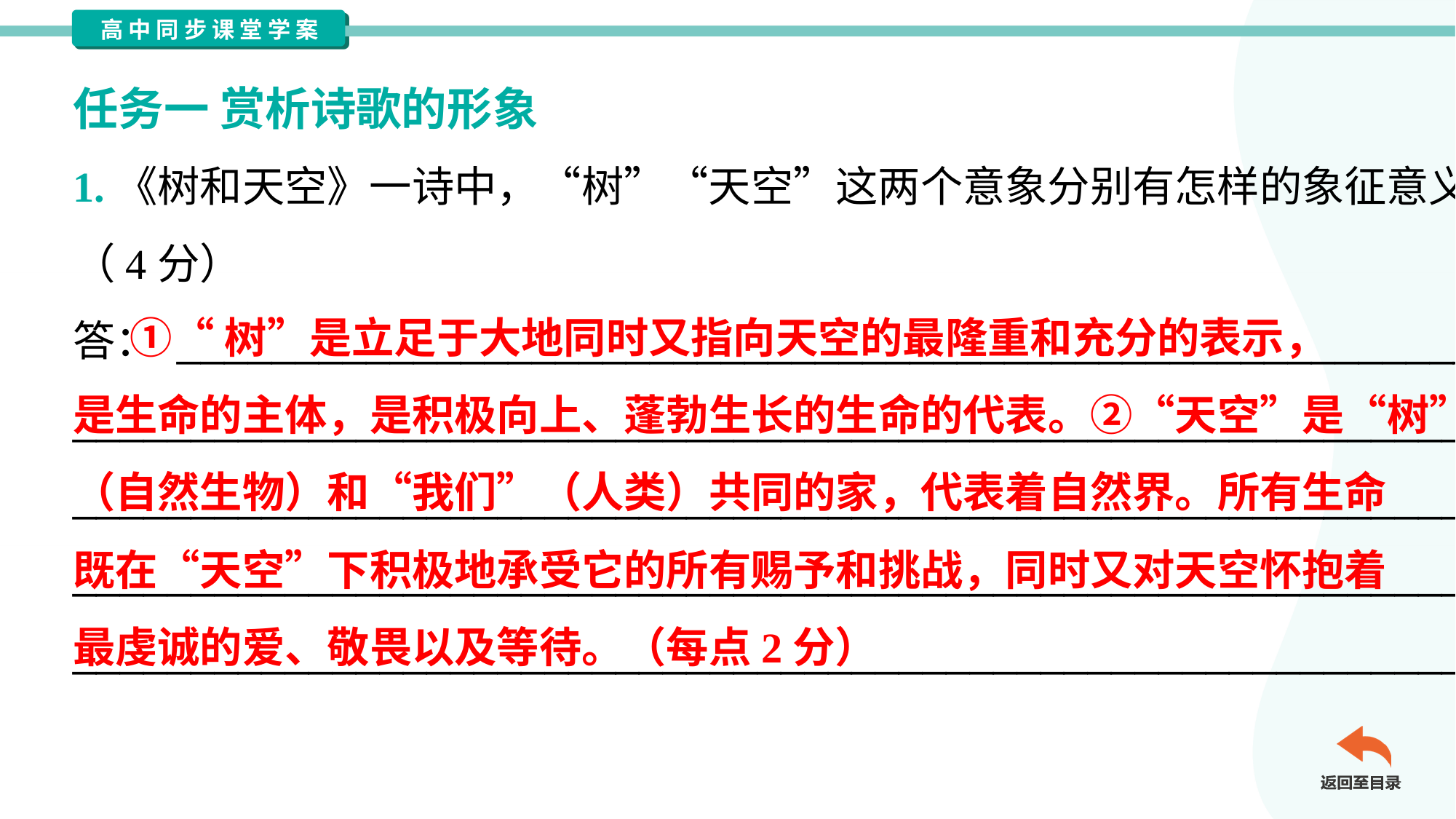

任务一 赏析诗歌的形象
1.《树和天空》一诗中，“树”“天空”这两个意象分别有怎样的象征意义？
（4分）
答： ________________________________________________________
_____________________________________________________________
_____________________________________________________________
_____________________________________________________________
_____________________________________________________________
      ①“树”是立足于大地同时又指向天空的最隆重和充分的表示，
是生命的主体，是积极向上、蓬勃生长的生命的代表。②“天空”是“树”
（自然生物）和“我们”（人类）共同的家，代表着自然界。所有生命
既在“天空”下积极地承受它的所有赐予和挑战，同时又对天空怀抱着
最虔诚的爱、敬畏以及等待。（每点2分）